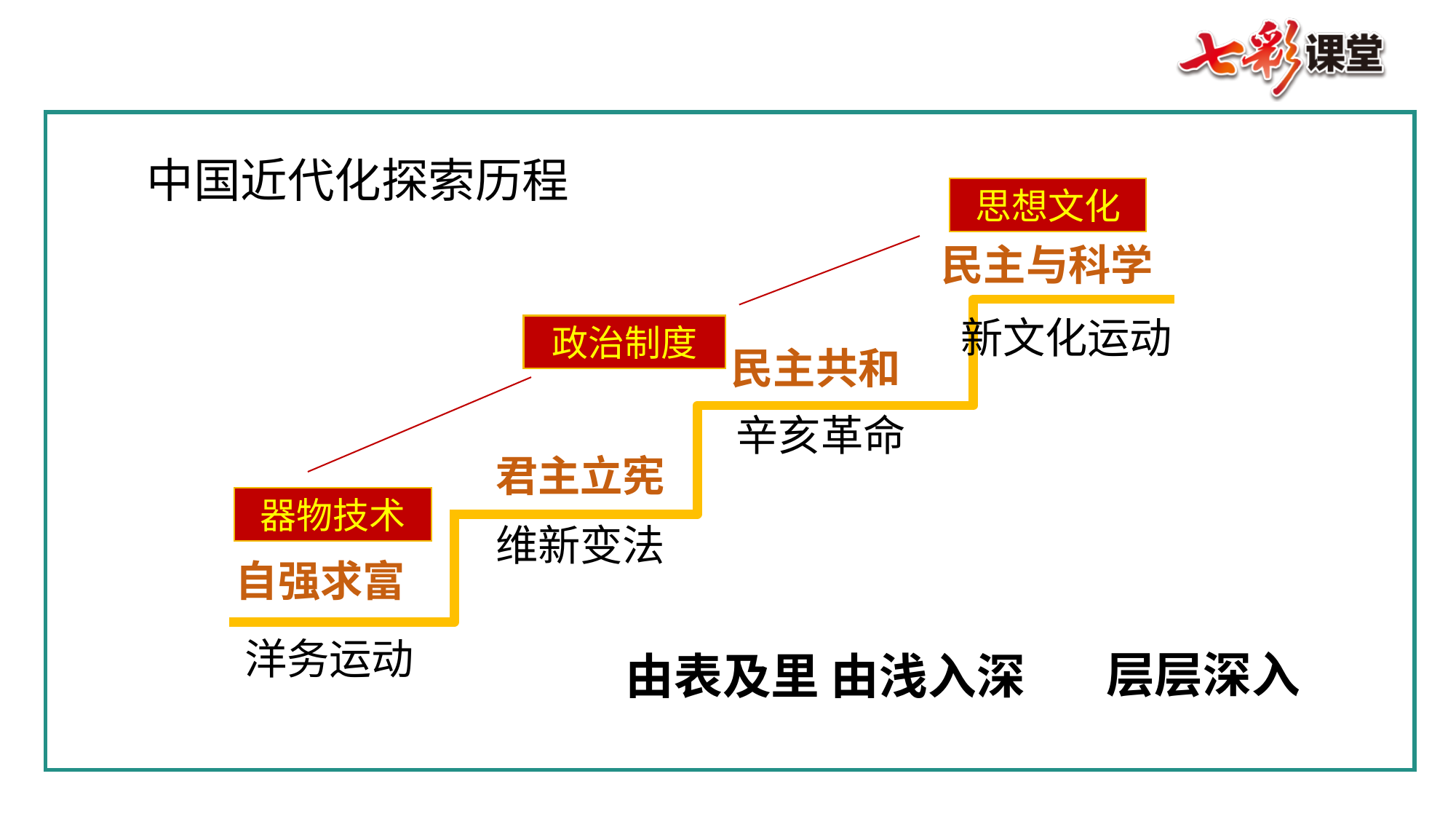

中国近代化探索历程
思想文化
民主与科学
新文化运动

政治制度
民主共和
辛亥革命
君主立宪
器物技术
维新变法
自强求富
洋务运动
层层深入
由表及里 由浅入深